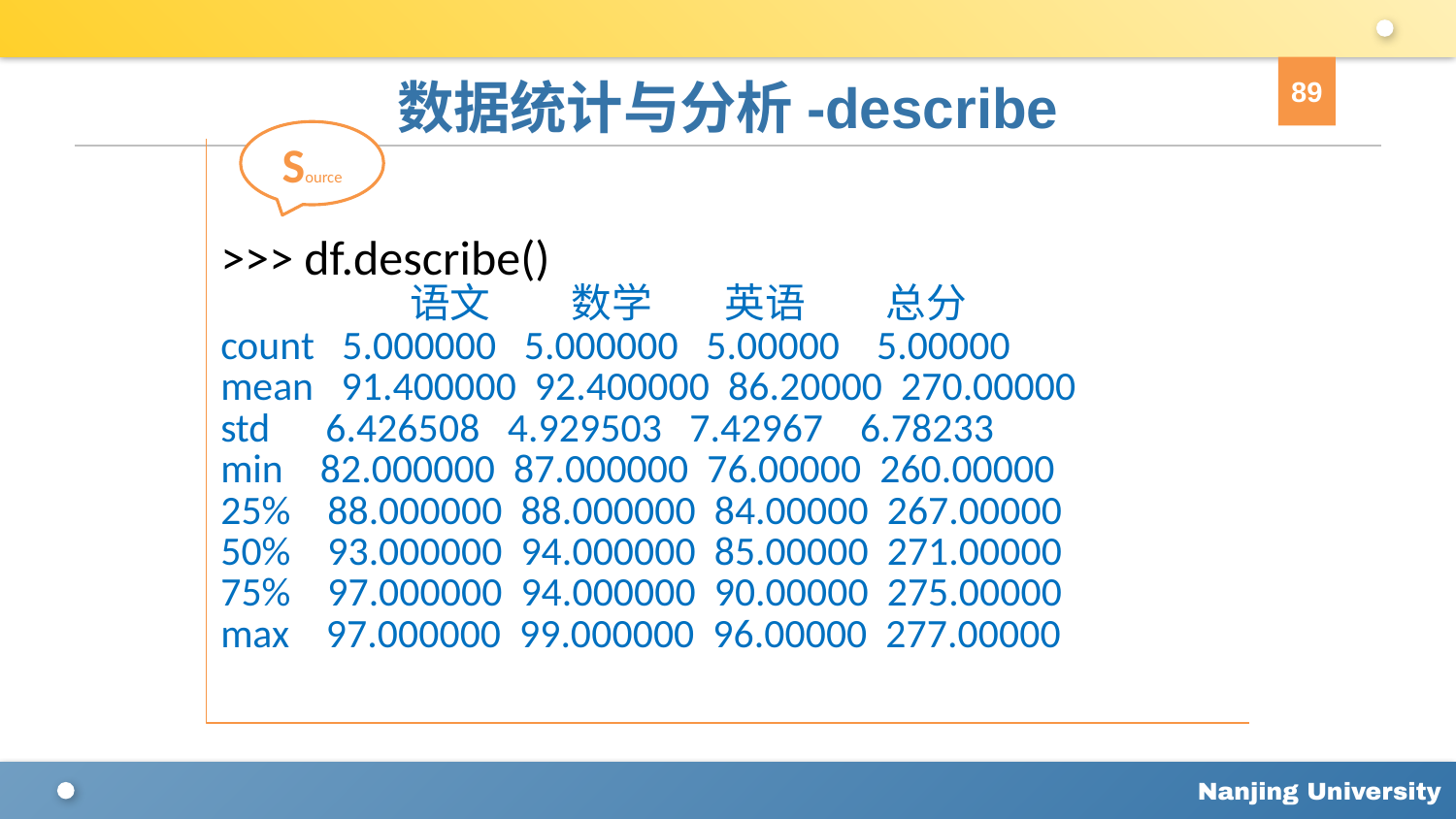

89
# 数据统计与分析-describe
Source

>>> df.describe()
                    语文         数学        英语         总分
count   5.000000   5.000000   5.00000    5.00000
mean   91.400000  92.400000  86.20000  270.00000
std      6.426508   4.929503   7.42967    6.78233
min    82.000000  87.000000  76.00000  260.00000
25%    88.000000  88.000000  84.00000  267.00000
50%    93.000000  94.000000  85.00000  271.00000
75%    97.000000  94.000000  90.00000  275.00000
max    97.000000  99.000000  96.00000  277.00000